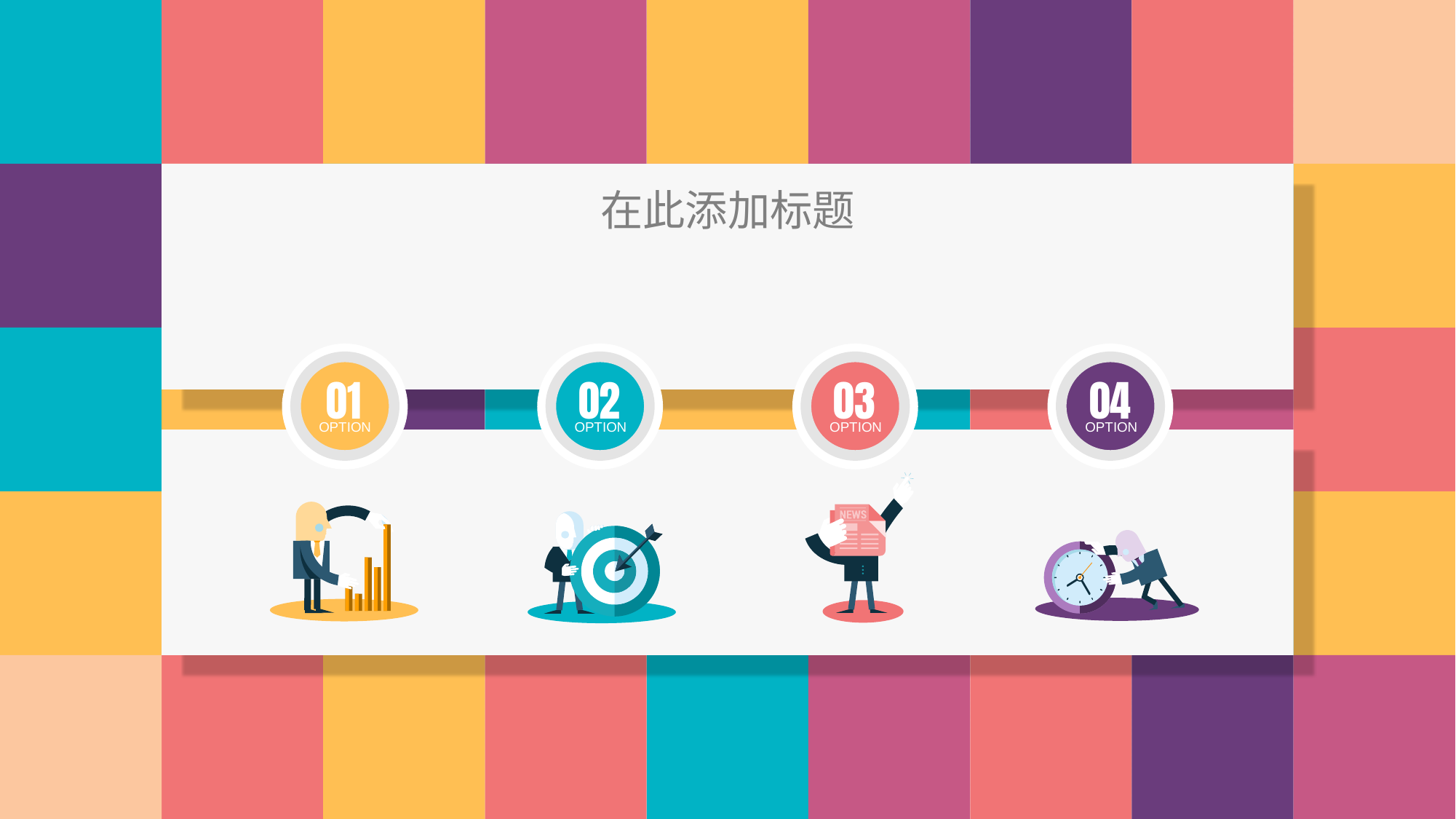

在此添加标题

01
OPTION

02
OPTION

03
OPTION

04
OPTION